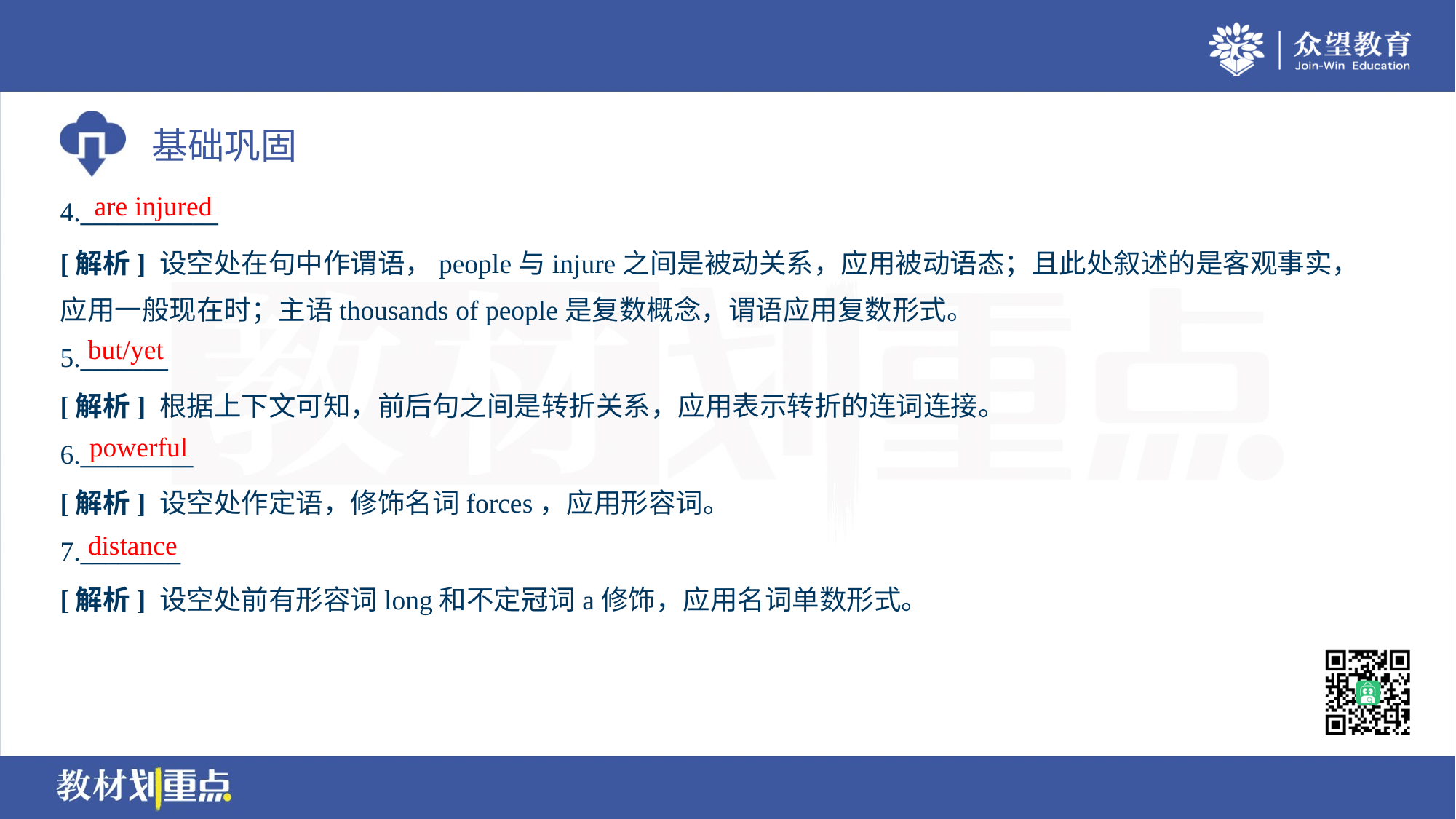

are injured
4.___________
[解析] 设空处在句中作谓语，people与injure之间是被动关系，应用被动语态；且此处叙述的是客观事实，
应用一般现在时；主语thousands of people是复数概念，谓语应用复数形式。
but/yet
5._______
[解析] 根据上下文可知，前后句之间是转折关系，应用表示转折的连词连接。
powerful
6._________
[解析] 设空处作定语，修饰名词forces，应用形容词。
distance
7.________
[解析] 设空处前有形容词long和不定冠词a修饰，应用名词单数形式。